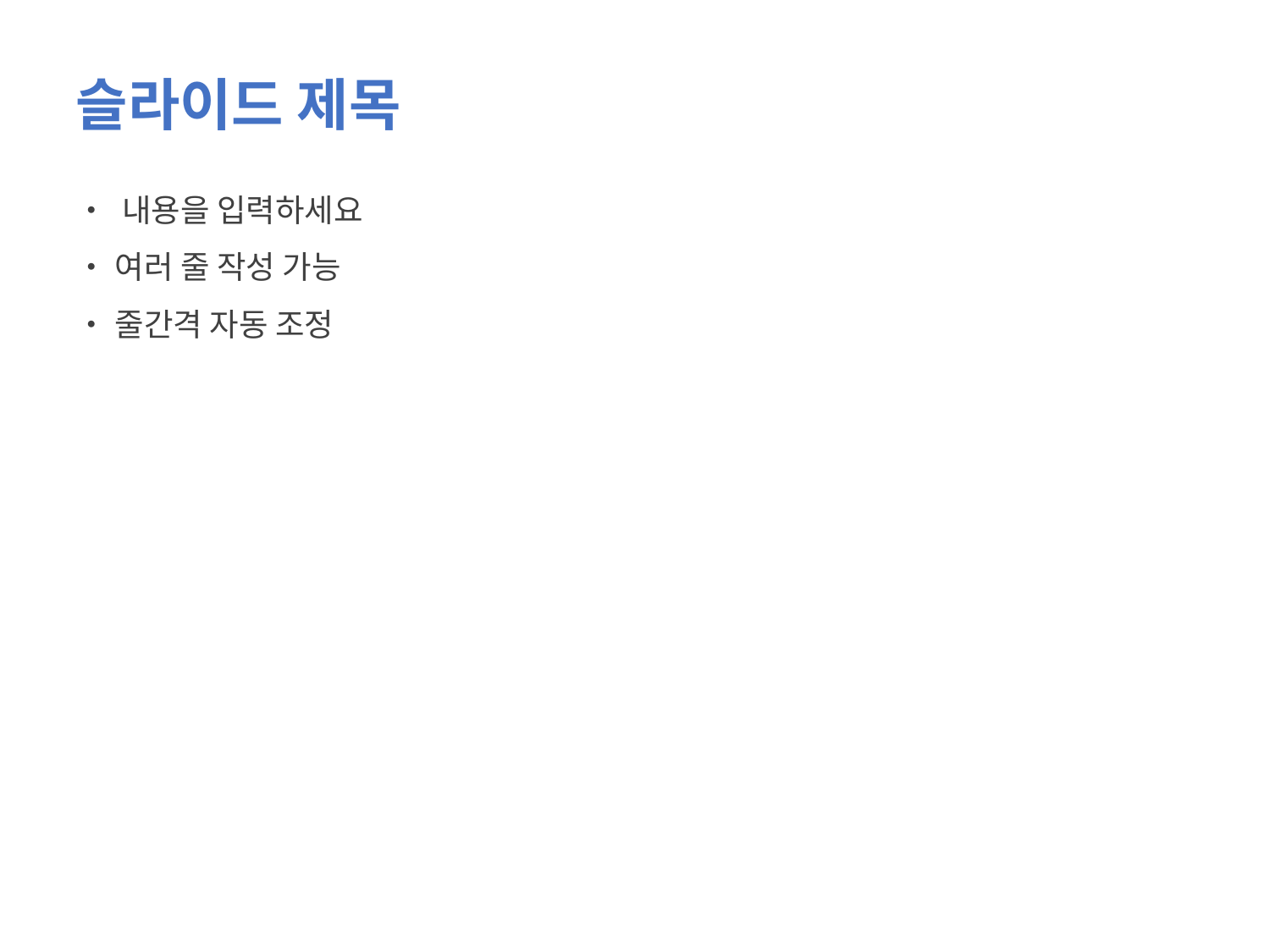

슬라이드 제목
• 내용을 입력하세요
• 여러 줄 작성 가능
• 줄간격 자동 조정